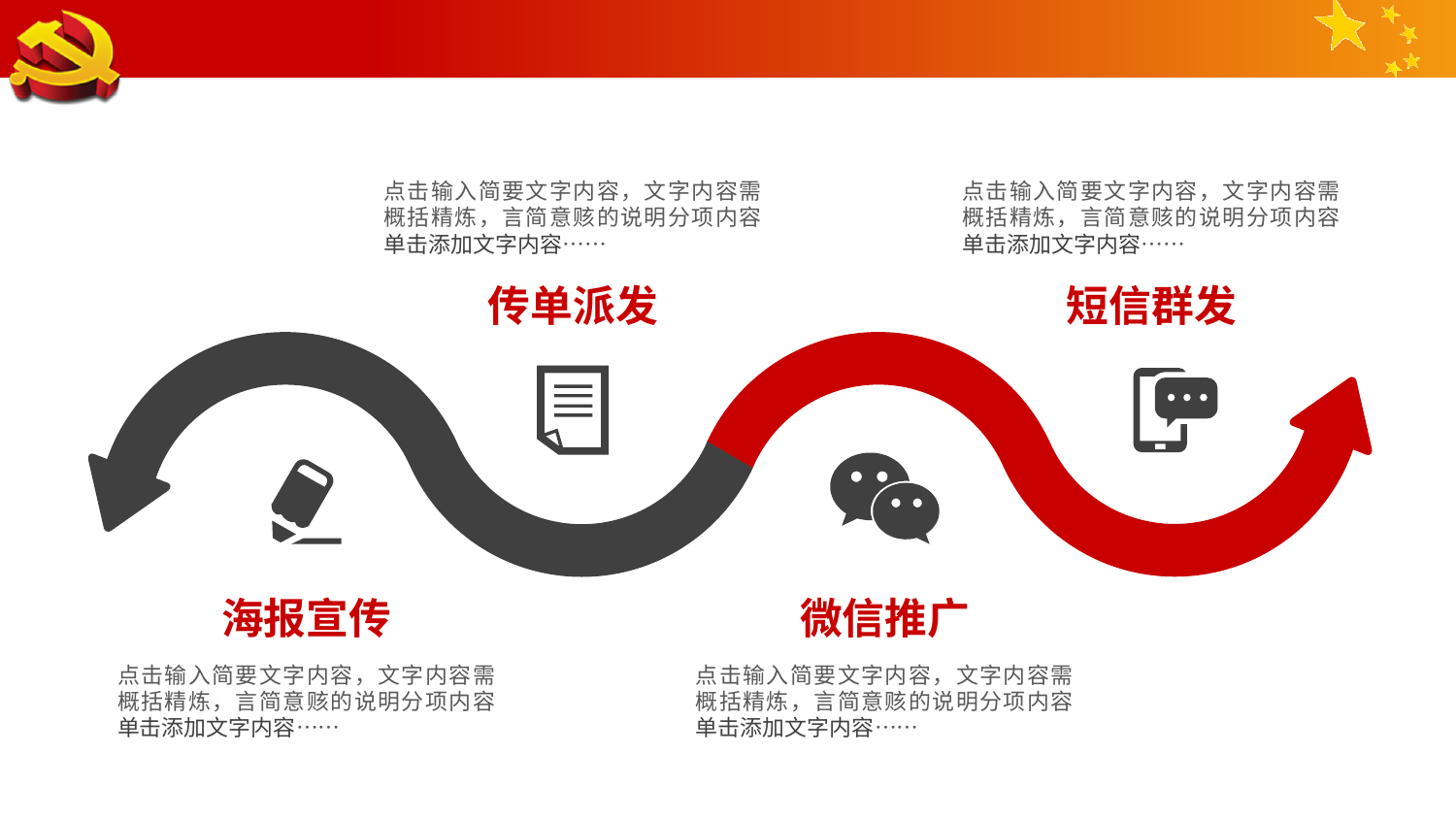

点击输入简要文字内容，文字内容需概括精炼，言简意赅的说明分项内容单击添加文字内容……
点击输入简要文字内容，文字内容需概括精炼，言简意赅的说明分项内容单击添加文字内容……
传单派发
短信群发

海报宣传
微信推广
点击输入简要文字内容，文字内容需概括精炼，言简意赅的说明分项内容单击添加文字内容……
点击输入简要文字内容，文字内容需概括精炼，言简意赅的说明分项内容单击添加文字内容……